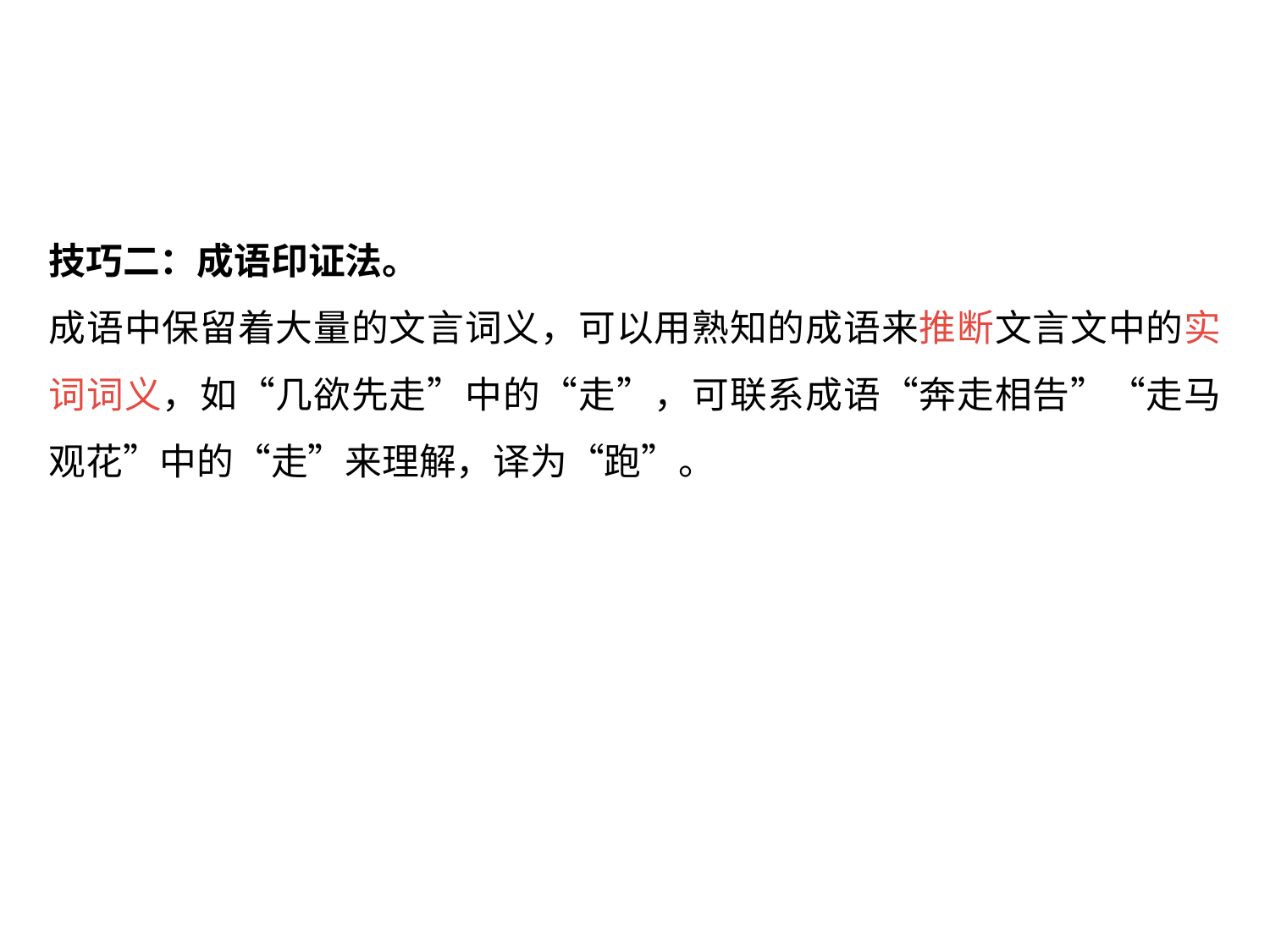

技巧二：成语印证法。
成语中保留着大量的文言词义，可以用熟知的成语来推断文言文中的实词词义，如“几欲先走”中的“走”，可联系成语“奔走相告”“走马观花”中的“走”来理解，译为“跑”。